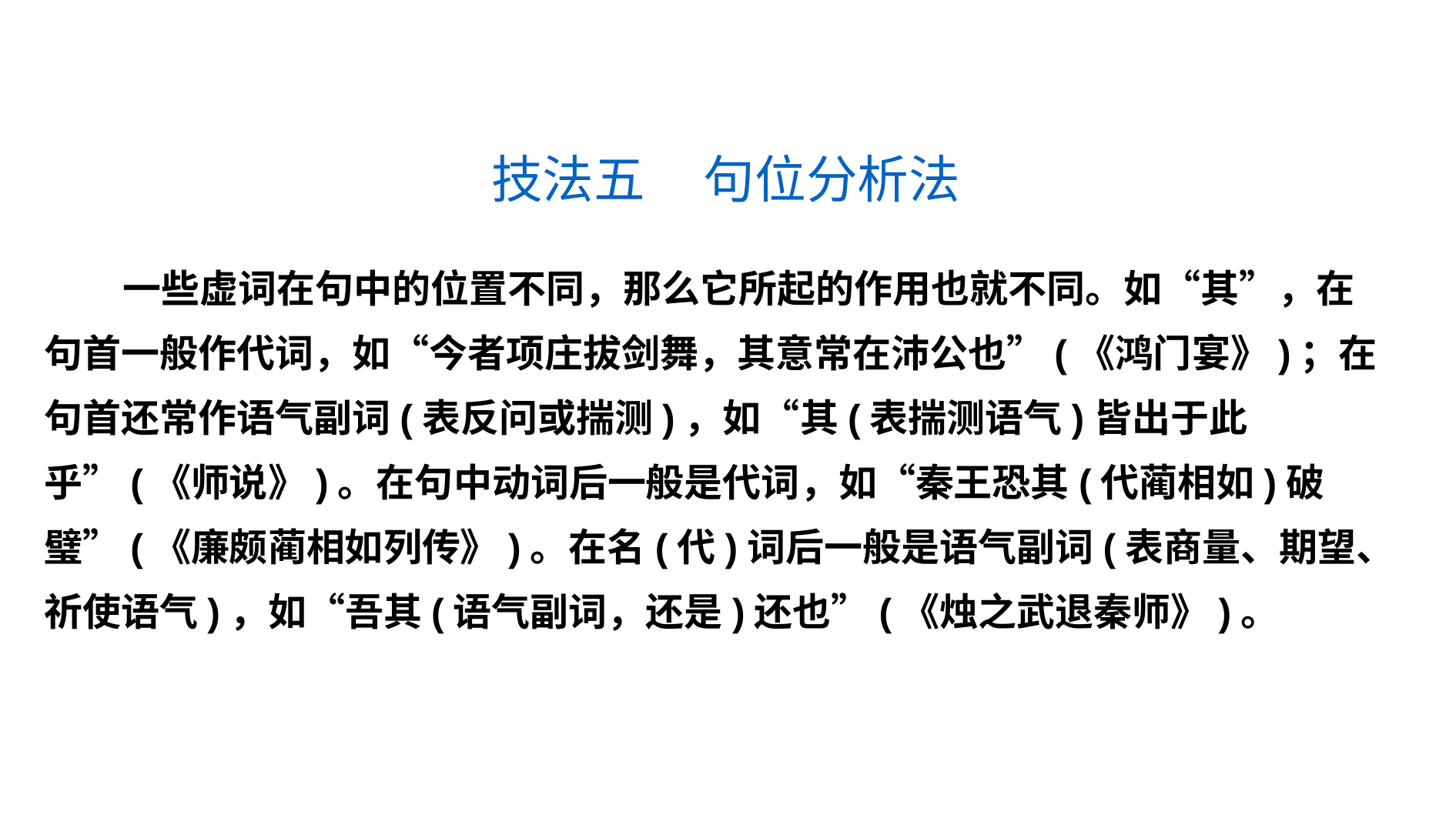

技法五 　句位分析法
        一些虚词在句中的位置不同，那么它所起的作用也就不同。如“其”，在句首一般作代词，如“今者项庄拔剑舞，其意常在沛公也”(《鸿门宴》)；在句首还常作语气副词(表反问或揣测)，如“其(表揣测语气)皆出于此乎”(《师说》)。在句中动词后一般是代词，如“秦王恐其(代蔺相如)破璧”(《廉颇蔺相如列传》)。在名(代)词后一般是语气副词(表商量、期望、祈使语气)，如“吾其(语气副词，还是)还也”(《烛之武退秦师》)。